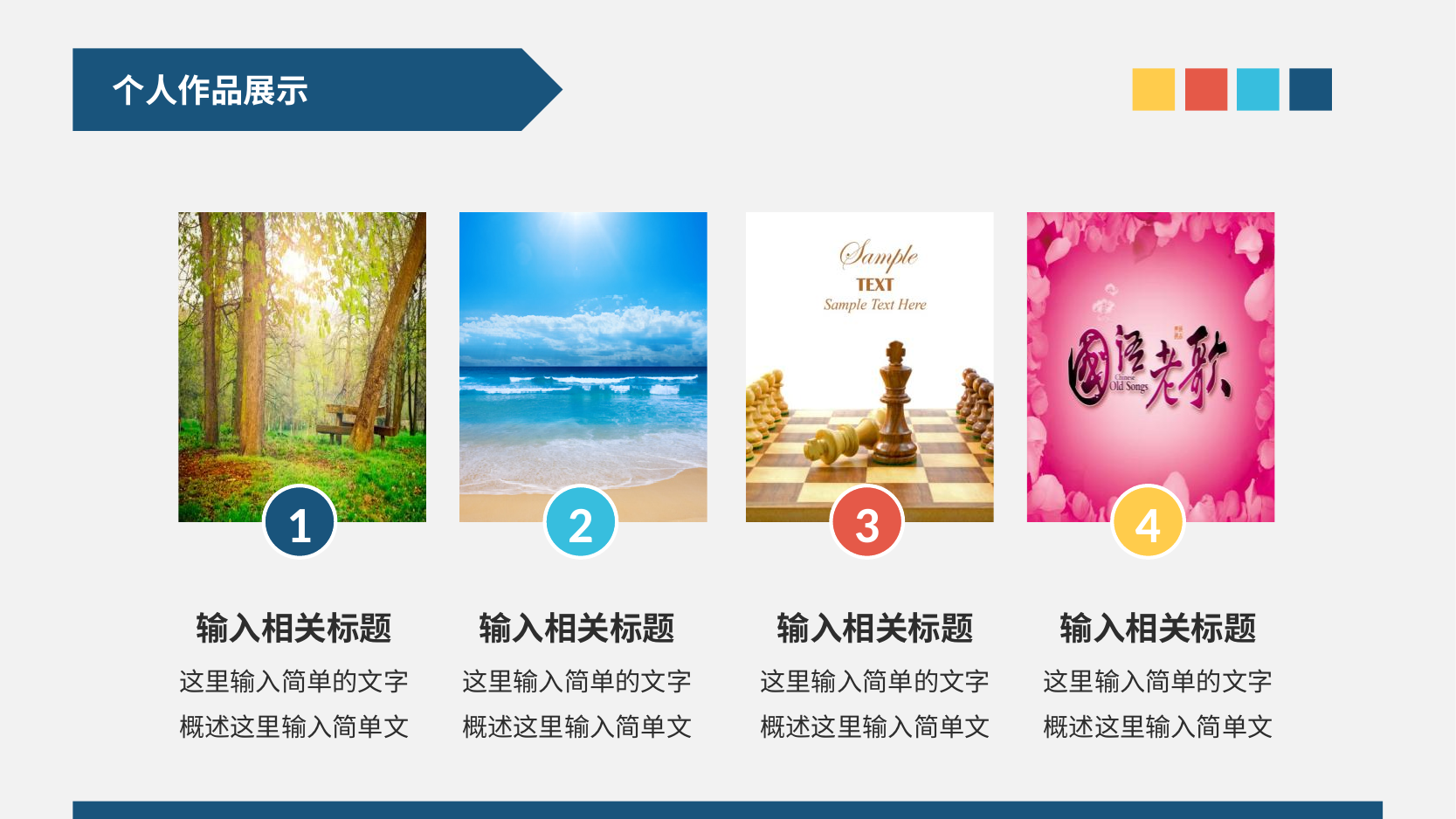

个人作品展示

2

3

4

1

输入相关标题
输入相关标题
输入相关标题
输入相关标题
这里输入简单的文字概述这里输入简单文
这里输入简单的文字概述这里输入简单文
这里输入简单的文字概述这里输入简单文
这里输入简单的文字概述这里输入简单文